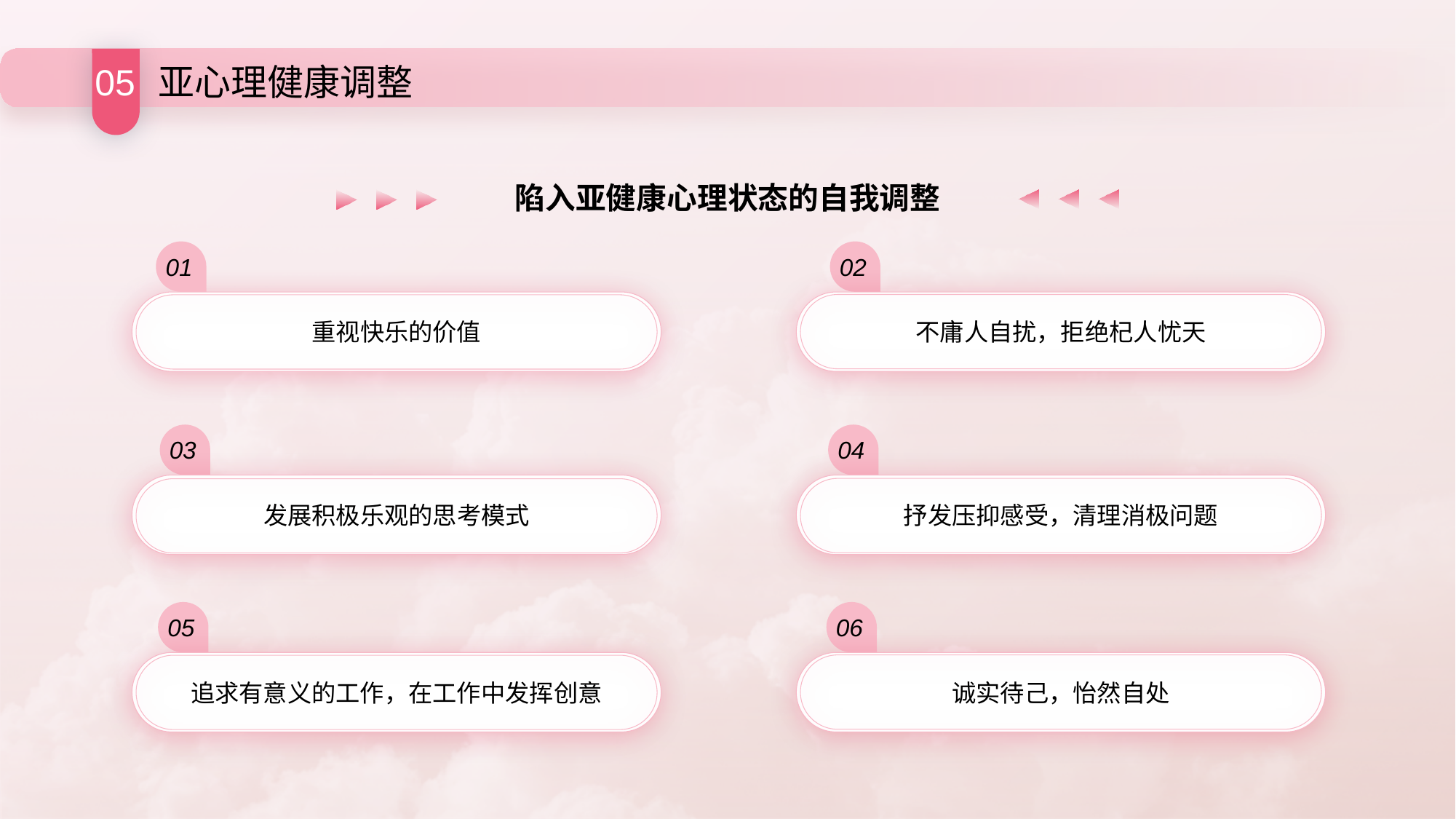

05
亚心理健康调整
陷入亚健康心理状态的自我调整

01

02
重视快乐的价值

不庸人自扰，拒绝杞人忧天

03

04
发展积极乐观的思考模式

抒发压抑感受，清理消极问题

05

06
追求有意义的工作，在工作中发挥创意

诚实待己，怡然自处